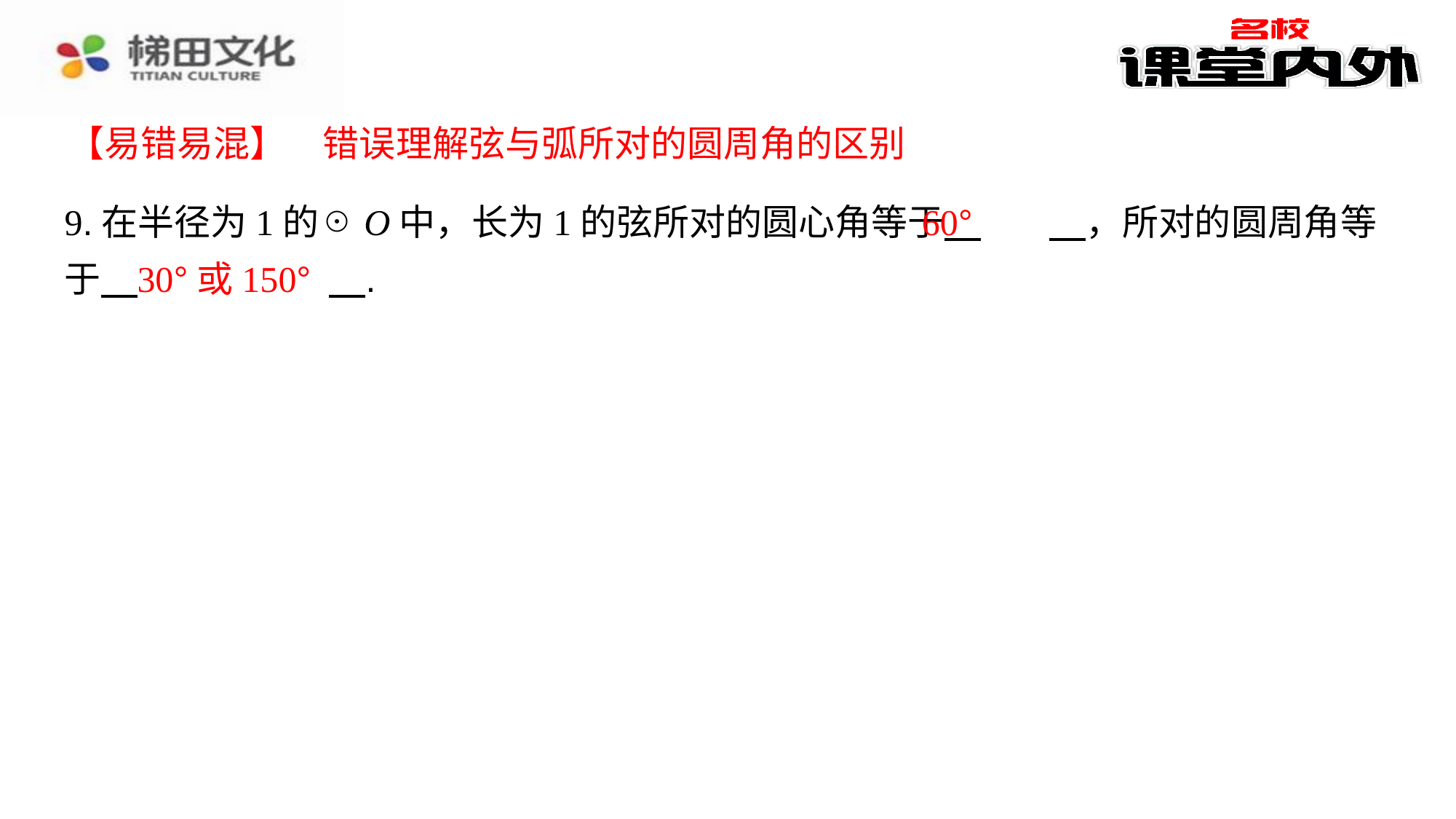

【易错易混】　错误理解弦与弧所对的圆周角的区别
60°
9.在半径为1的☉O中，长为1的弦所对的圆心角等于 　60°　⁠，所对的圆周角等于 　30°或150°　⁠.
30°或150°